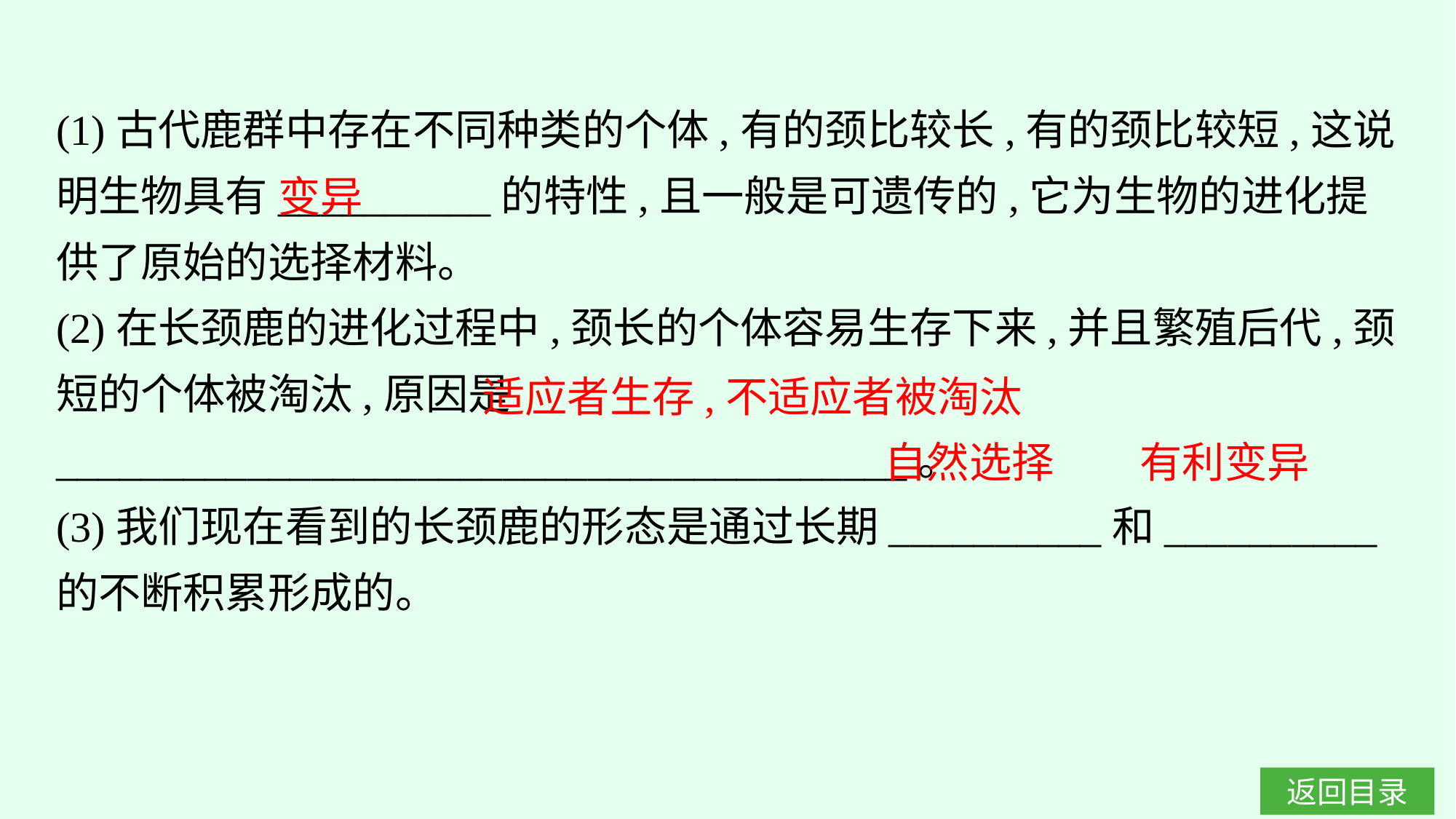

(1)古代鹿群中存在不同种类的个体,有的颈比较长,有的颈比较短,这说明生物具有__________的特性,且一般是可遗传的,它为生物的进化提供了原始的选择材料。
(2)在长颈鹿的进化过程中,颈长的个体容易生存下来,并且繁殖后代,颈短的个体被淘汰,原因是________________________________________。
(3)我们现在看到的长颈鹿的形态是通过长期__________和__________的不断积累形成的。
变异
适应者生存,不适应者被淘汰
有利变异
自然选择